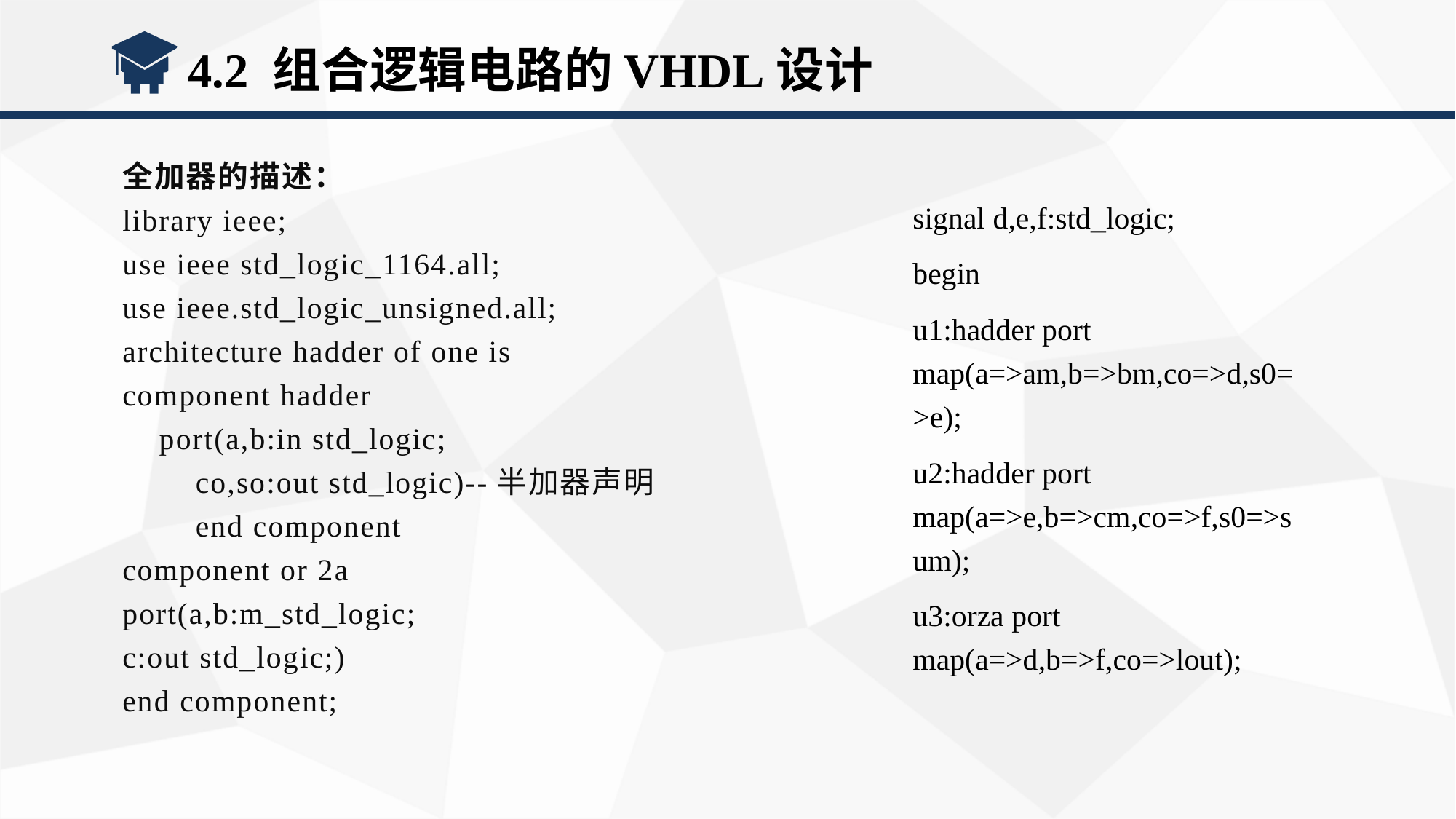

4.2 组合逻辑电路的VHDL设计

全加器的描述：
library ieee;
use ieee std_logic_1164.all;
use ieee.std_logic_unsigned.all;
architecture hadder of one is
component hadder
    port(a,b:in std_logic;
        co,so:out std_logic)--半加器声明
        end component
component or 2a
port(a,b:m_std_logic;
c:out std_logic;)
end component;

signal d,e,f:std_logic;
begin
u1:hadder port map(a=>am,b=>bm,co=>d,s0=>e);
u2:hadder port map(a=>e,b=>cm,co=>f,s0=>sum);
u3:orza port map(a=>d,b=>f,co=>lout);